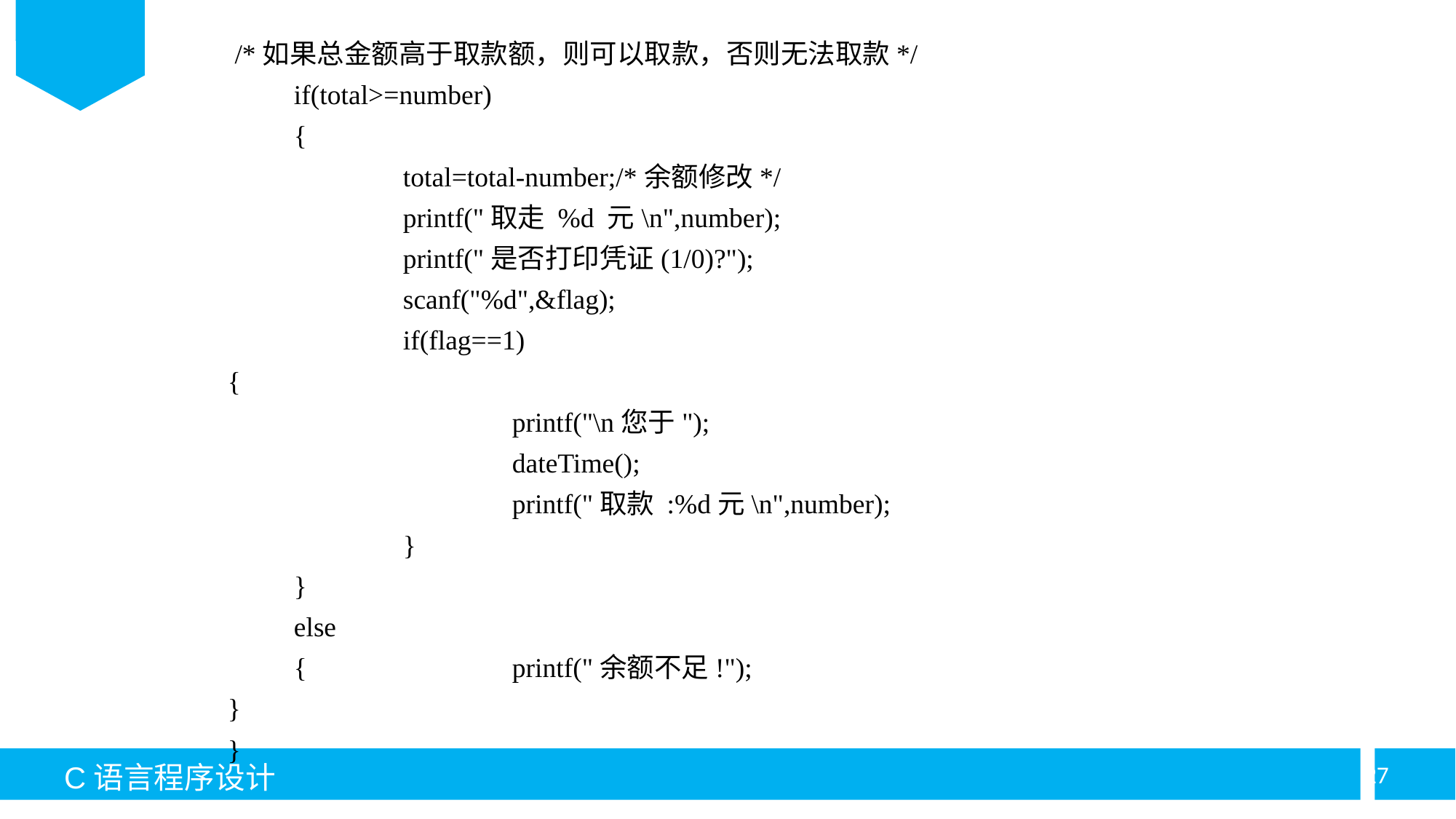

/*如果总金额高于取款额，则可以取款，否则无法取款*/
	if(total>=number)
	{
		total=total-number;/*余额修改*/
		printf("取走 %d 元\n",number);
 		printf("是否打印凭证(1/0)?");
		scanf("%d",&flag);
		if(flag==1)
{
			printf("\n您于");
			dateTime();
			printf("取款 :%d元\n",number);
		}
	}
	else
	{		printf("余额不足!");
}
}